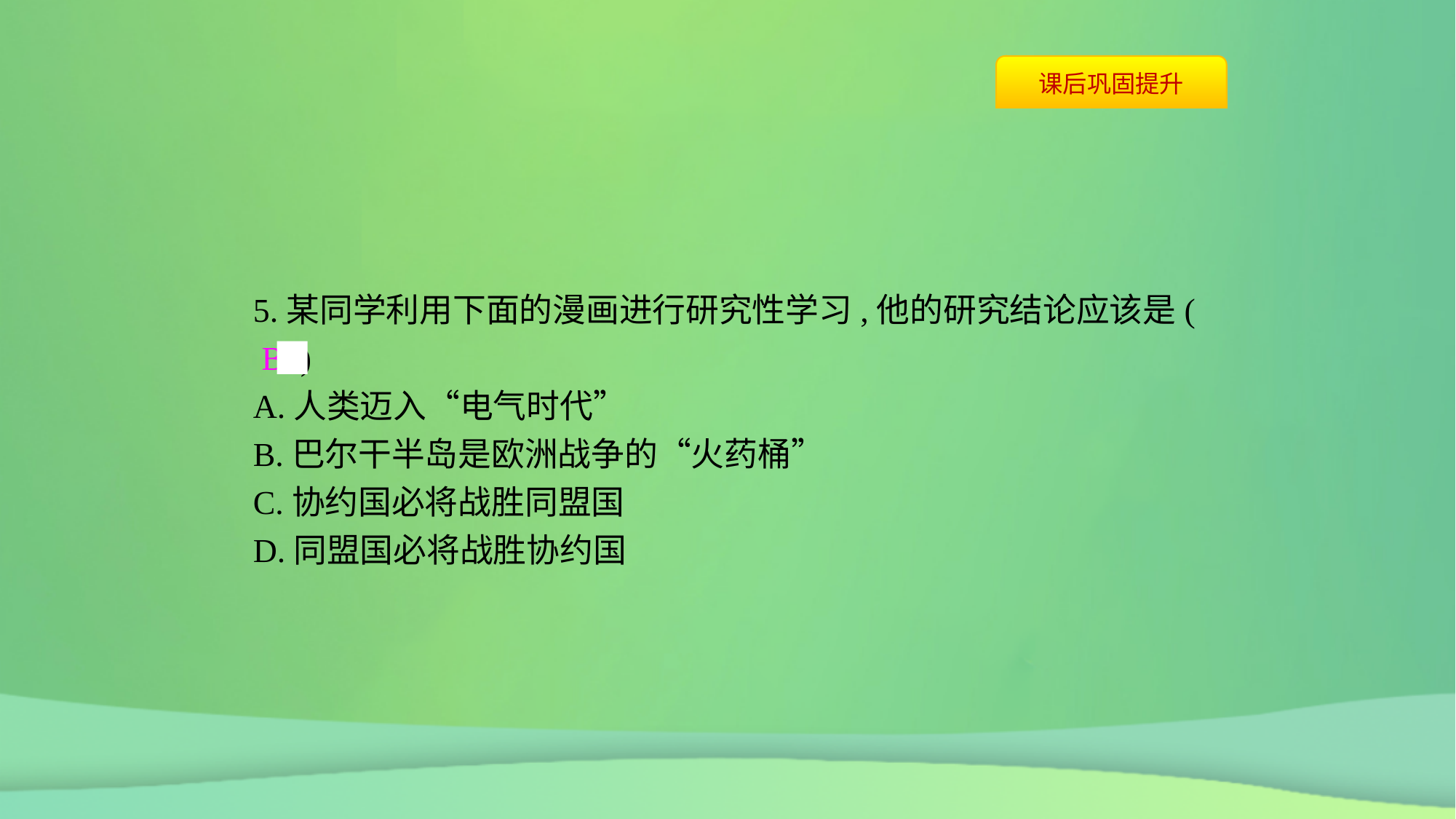

5.某同学利用下面的漫画进行研究性学习,他的研究结论应该是(  B  )
A.人类迈入“电气时代”
B.巴尔干半岛是欧洲战争的“火药桶”
C.协约国必将战胜同盟国
D.同盟国必将战胜协约国